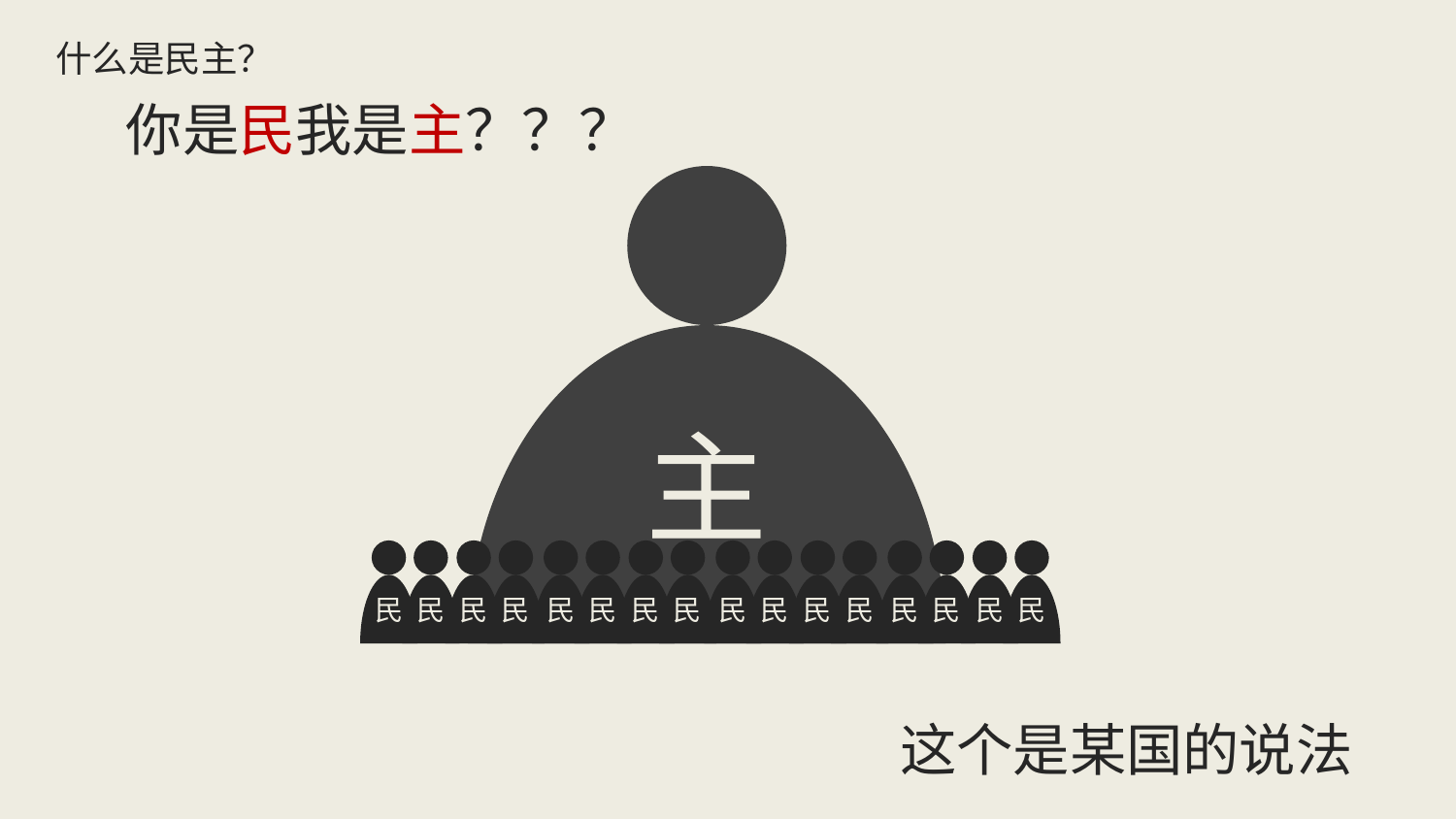

什么是民主？
你是民我是主？？？

主

民

民

民

民

民

民

民

民

民

民

民

民

民

民

民

民
这个是某国的说法